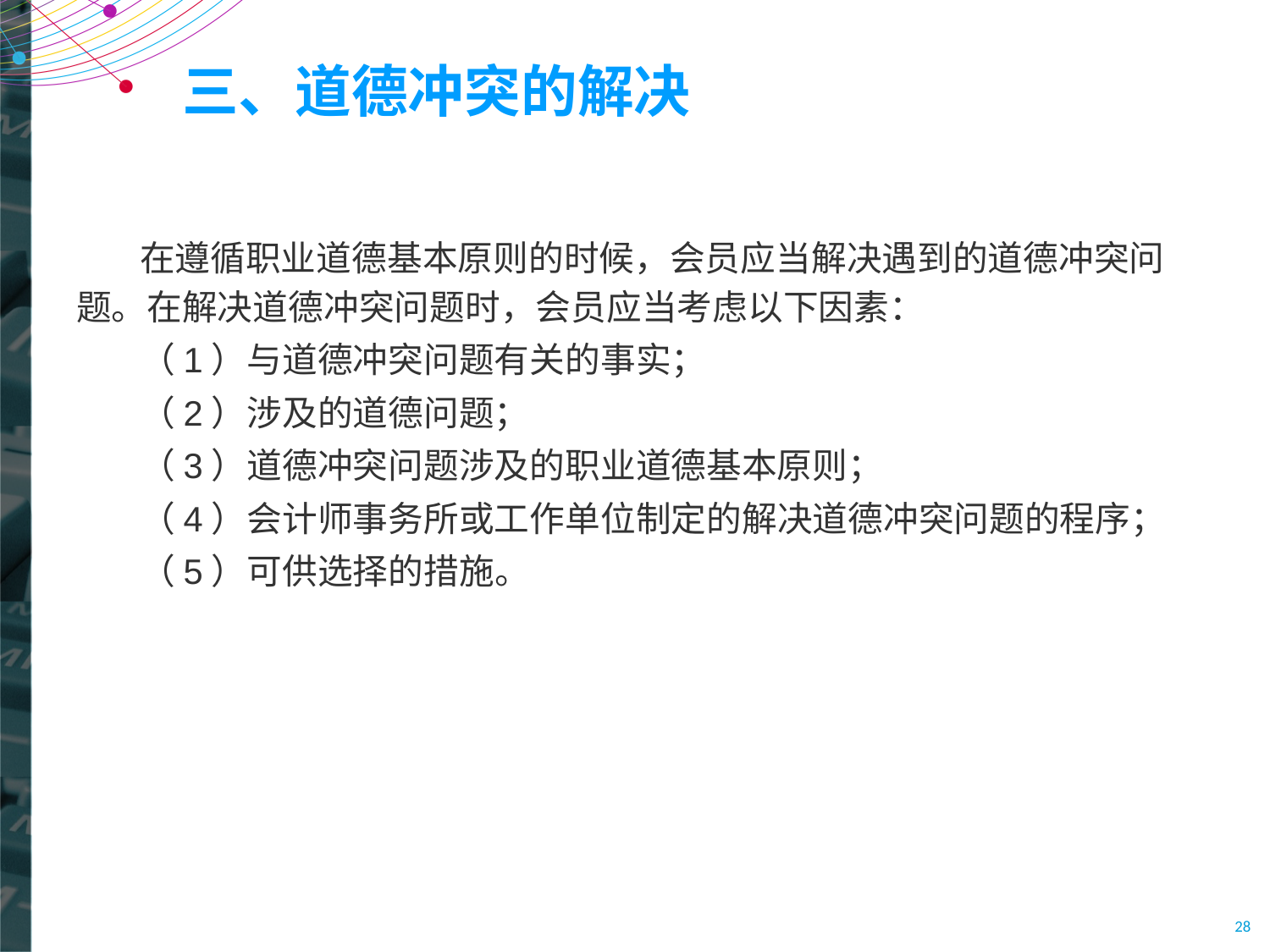

# 三、道德冲突的解决
在遵循职业道德基本原则的时候，会员应当解决遇到的道德冲突问题。在解决道德冲突问题时，会员应当考虑以下因素：
（1）与道德冲突问题有关的事实；
（2）涉及的道德问题；
（3）道德冲突问题涉及的职业道德基本原则；
（4）会计师事务所或工作单位制定的解决道德冲突问题的程序；
（5）可供选择的措施。